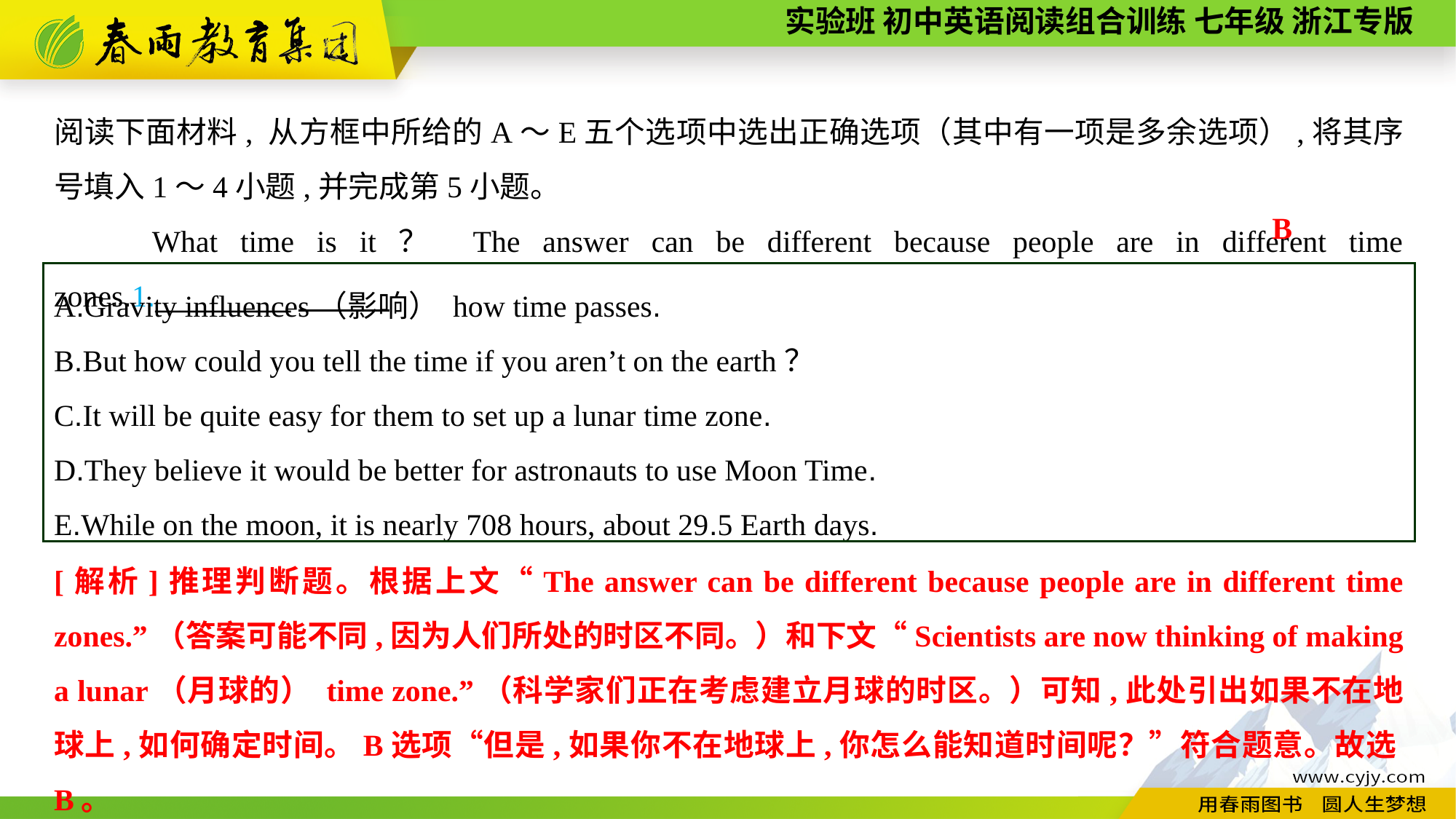

阅读下面材料, 从方框中所给的A～E五个选项中选出正确选项（其中有一项是多余选项）,将其序号填入1～4小题,并完成第5小题。
　　What time is it？ The answer can be different because people are in different time zones.1.________
B
A.Gravity influences（影响） how time passes.
B.But how could you tell the time if you aren’t on the earth？
C.It will be quite easy for them to set up a lunar time zone.
D.They believe it would be better for astronauts to use Moon Time.
E.While on the moon, it is nearly 708 hours, about 29.5 Earth days.

[解析]推理判断题。根据上文“The answer can be different because people are in different time zones.”（答案可能不同,因为人们所处的时区不同。）和下文“Scientists are now thinking of making a lunar（月球的） time zone.”（科学家们正在考虑建立月球的时区。）可知,此处引出如果不在地球上,如何确定时间。B选项“但是,如果你不在地球上,你怎么能知道时间呢？”符合题意。故选B。